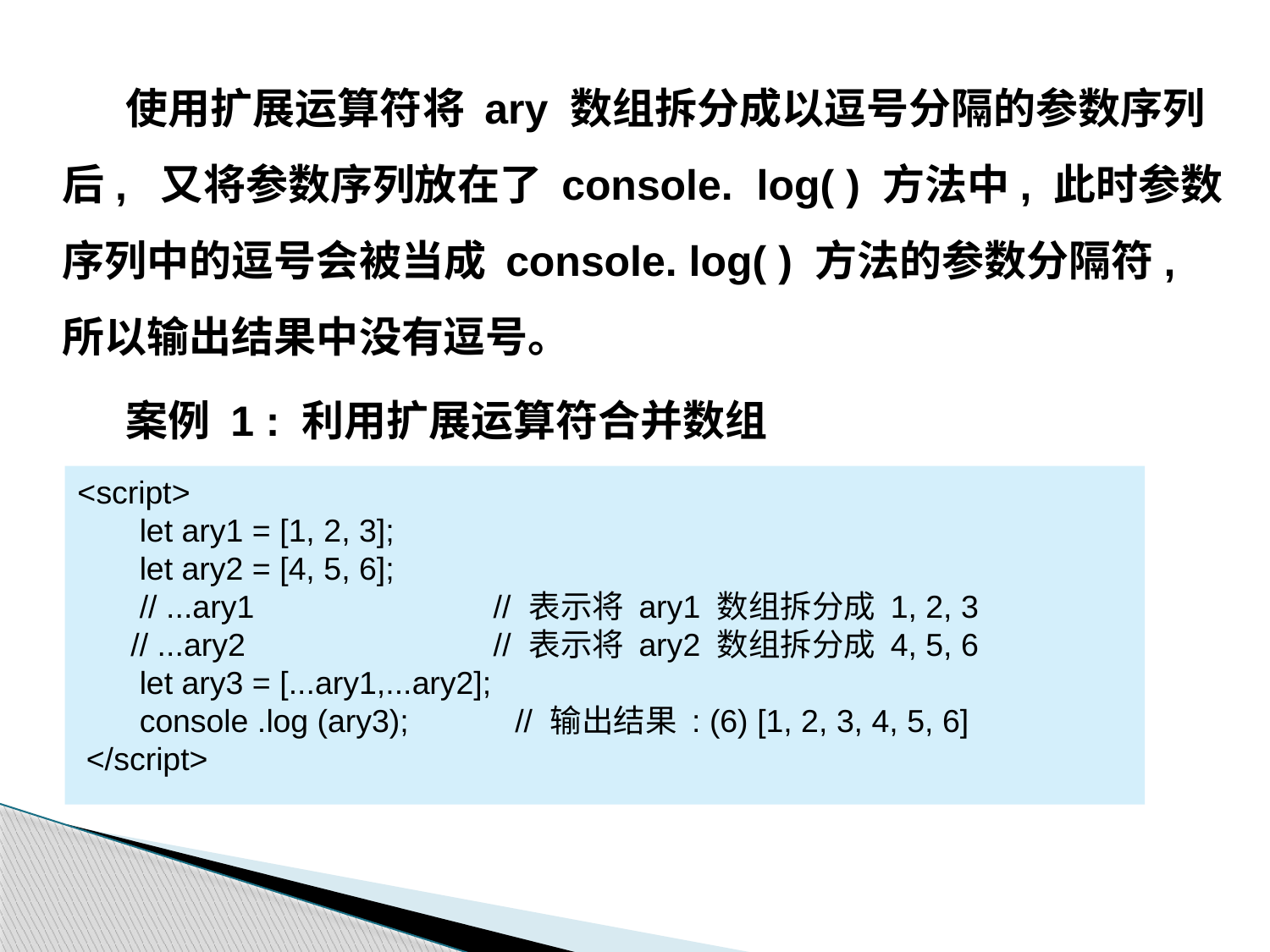

使用扩展运算符将 ary 数组拆分成以逗号分隔的参数序列后,  又将参数序列放在了 console.  log( ) 方法中, 此时参数序列中的逗号会被当成 console. log( ) 方法的参数分隔符, 所以输出结果中没有逗号。
案例 1 : 利用扩展运算符合并数组
<script>
       let ary1 = [1, 2, 3];
       let ary2 = [4, 5, 6];
       // ...ary1                           // 表示将 ary1 数组拆分成 1, 2, 3
      // ...ary2                            // 表示将 ary2 数组拆分成 4, 5, 6
       let ary3 = [...ary1,...ary2];
       console .log (ary3);            // 输出结果 : (6) [1, 2, 3, 4, 5, 6]
 </script>